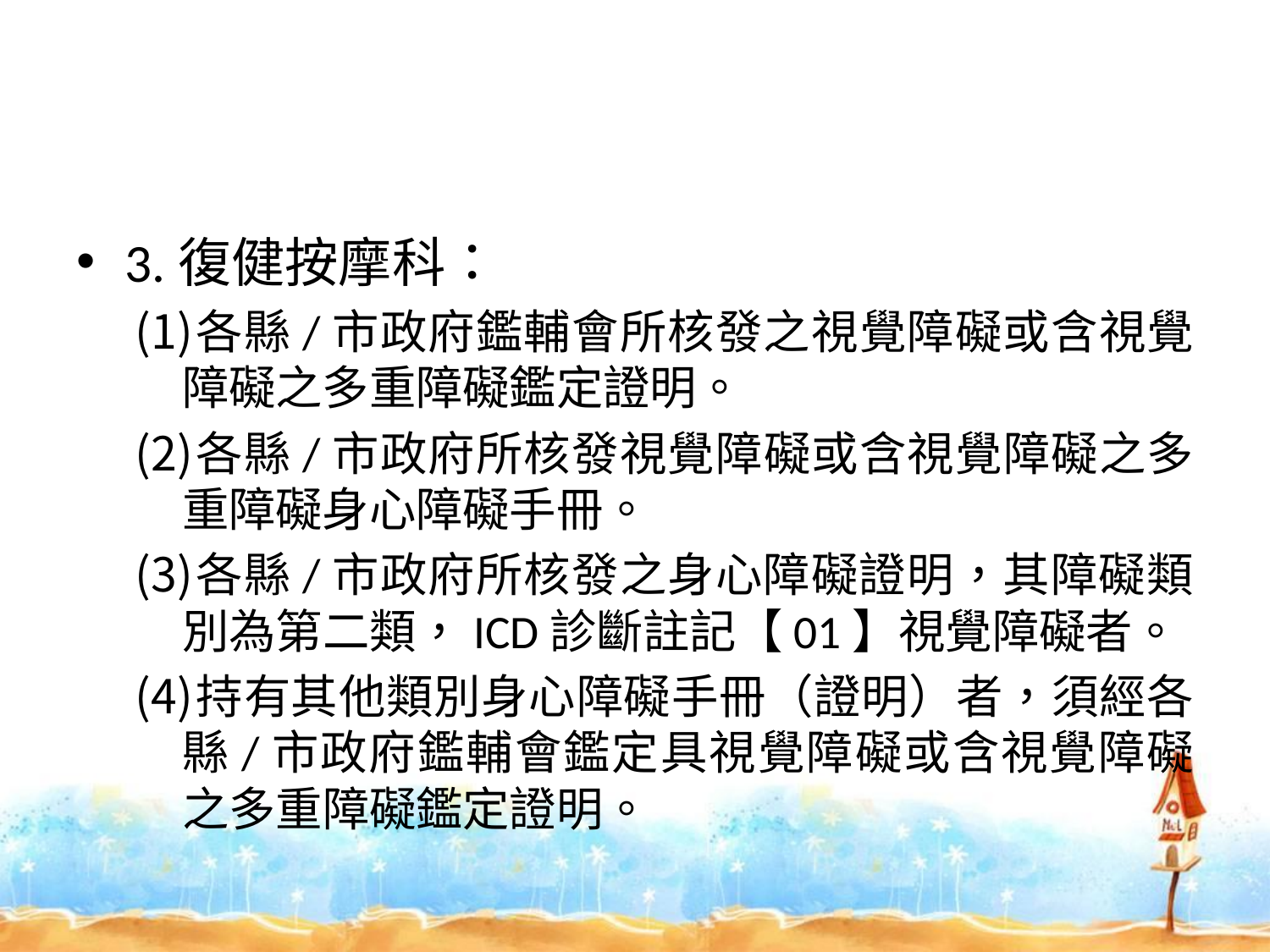

#
3.復健按摩科：
各縣/市政府鑑輔會所核發之視覺障礙或含視覺障礙之多重障礙鑑定證明。
各縣/市政府所核發視覺障礙或含視覺障礙之多重障礙身心障礙手冊。
各縣/市政府所核發之身心障礙證明，其障礙類別為第二類，ICD診斷註記【01】視覺障礙者。
持有其他類別身心障礙手冊（證明）者，須經各縣/市政府鑑輔會鑑定具視覺障礙或含視覺障礙之多重障礙鑑定證明。